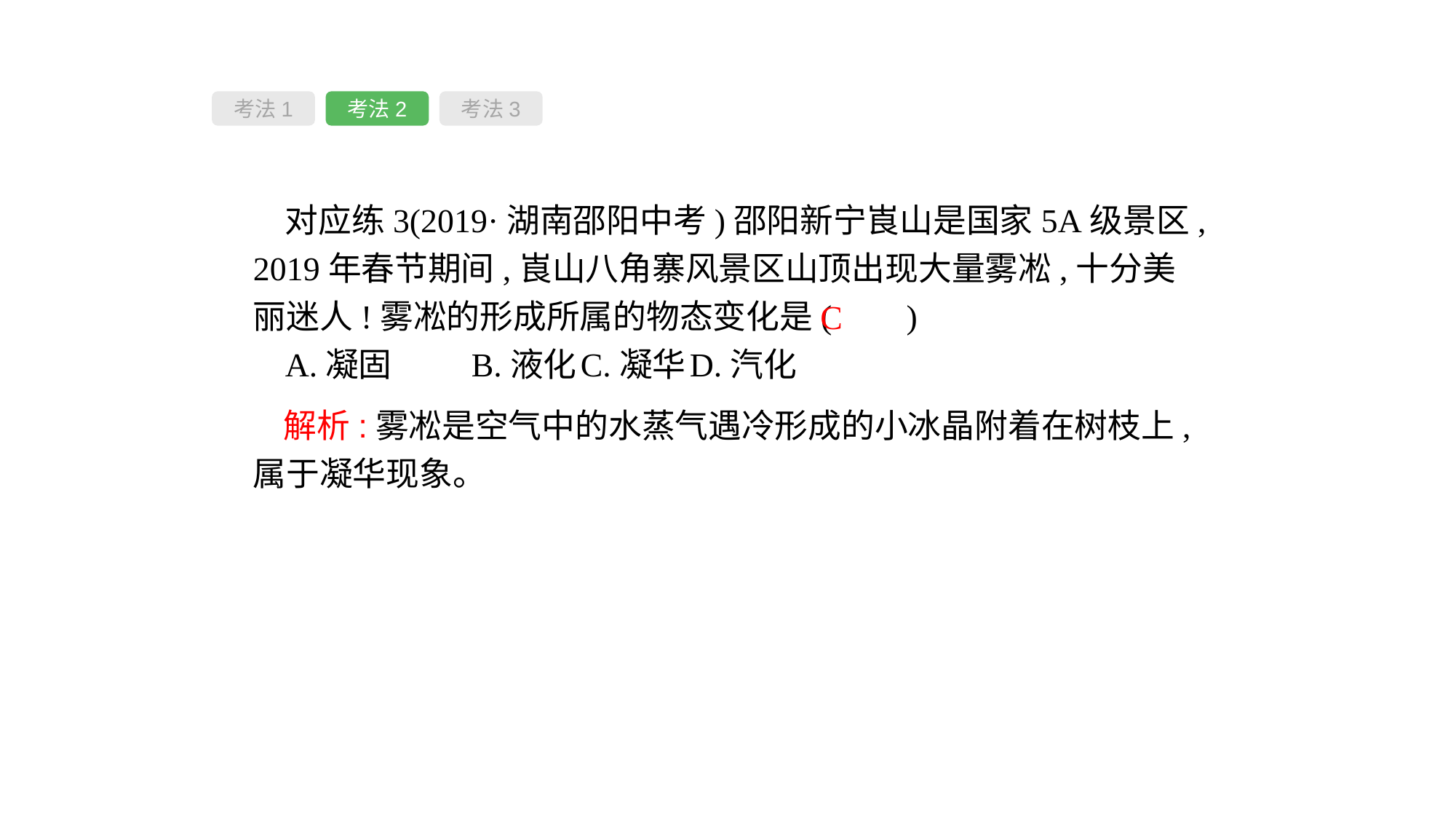

考法1
考法2
考法3
对应练3(2019·湖南邵阳中考)邵阳新宁崀山是国家5A级景区,2019年春节期间,崀山八角寨风景区山顶出现大量雾凇,十分美丽迷人!雾凇的形成所属的物态变化是(   　)
A.凝固	B.液化	C.凝华	D.汽化
C
   解析:雾凇是空气中的水蒸气遇冷形成的小冰晶附着在树枝上,属于凝华现象。